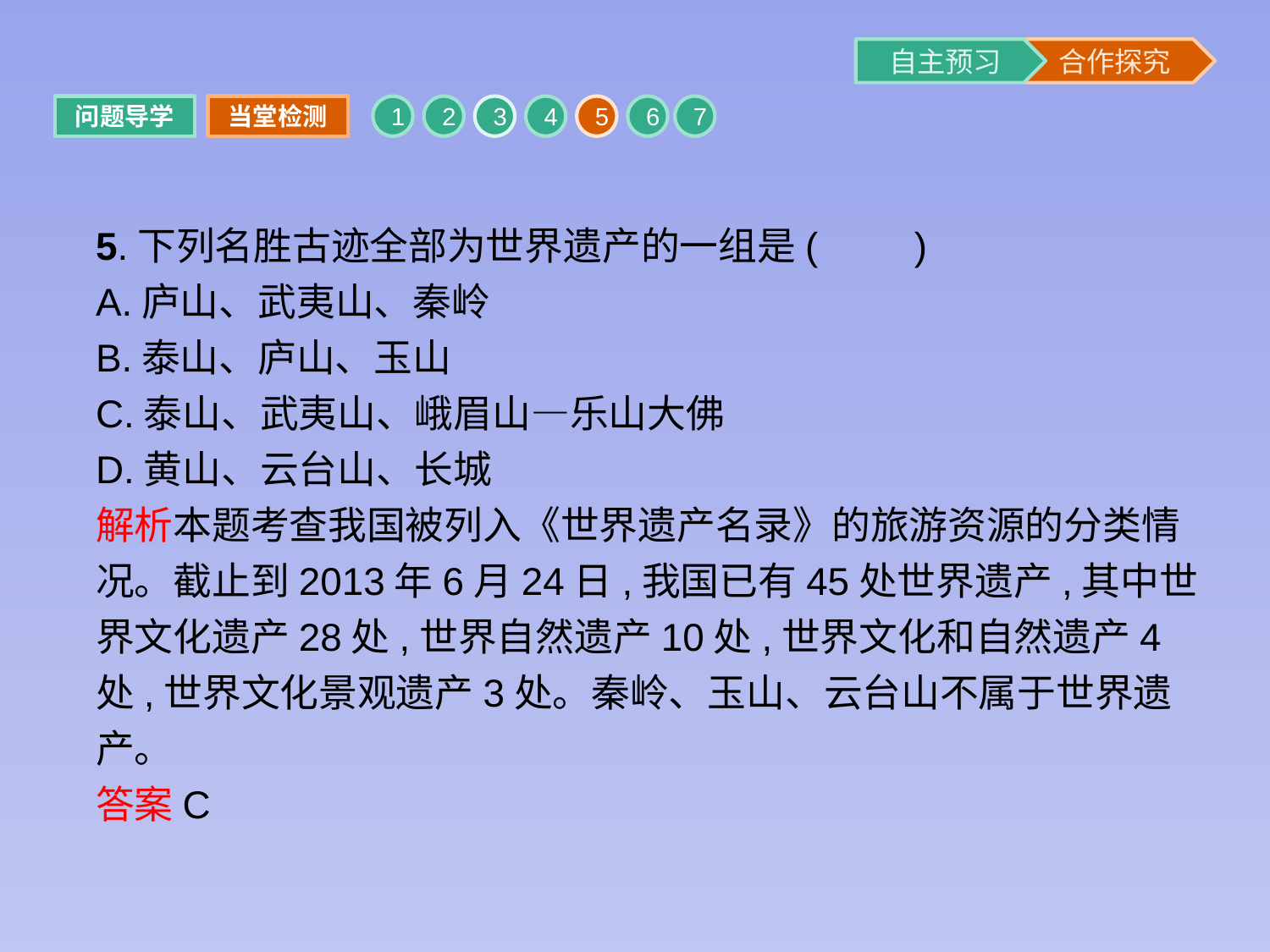

问题导学
当堂检测
1
2
3
4
5
6
7
5.下列名胜古迹全部为世界遗产的一组是(　　)
A.庐山、武夷山、秦岭
B.泰山、庐山、玉山
C.泰山、武夷山、峨眉山—乐山大佛
D.黄山、云台山、长城
解析本题考查我国被列入《世界遗产名录》的旅游资源的分类情况。截止到2013年6月24日,我国已有45处世界遗产,其中世界文化遗产28处,世界自然遗产10处,世界文化和自然遗产4处,世界文化景观遗产3处。秦岭、玉山、云台山不属于世界遗产。
答案C